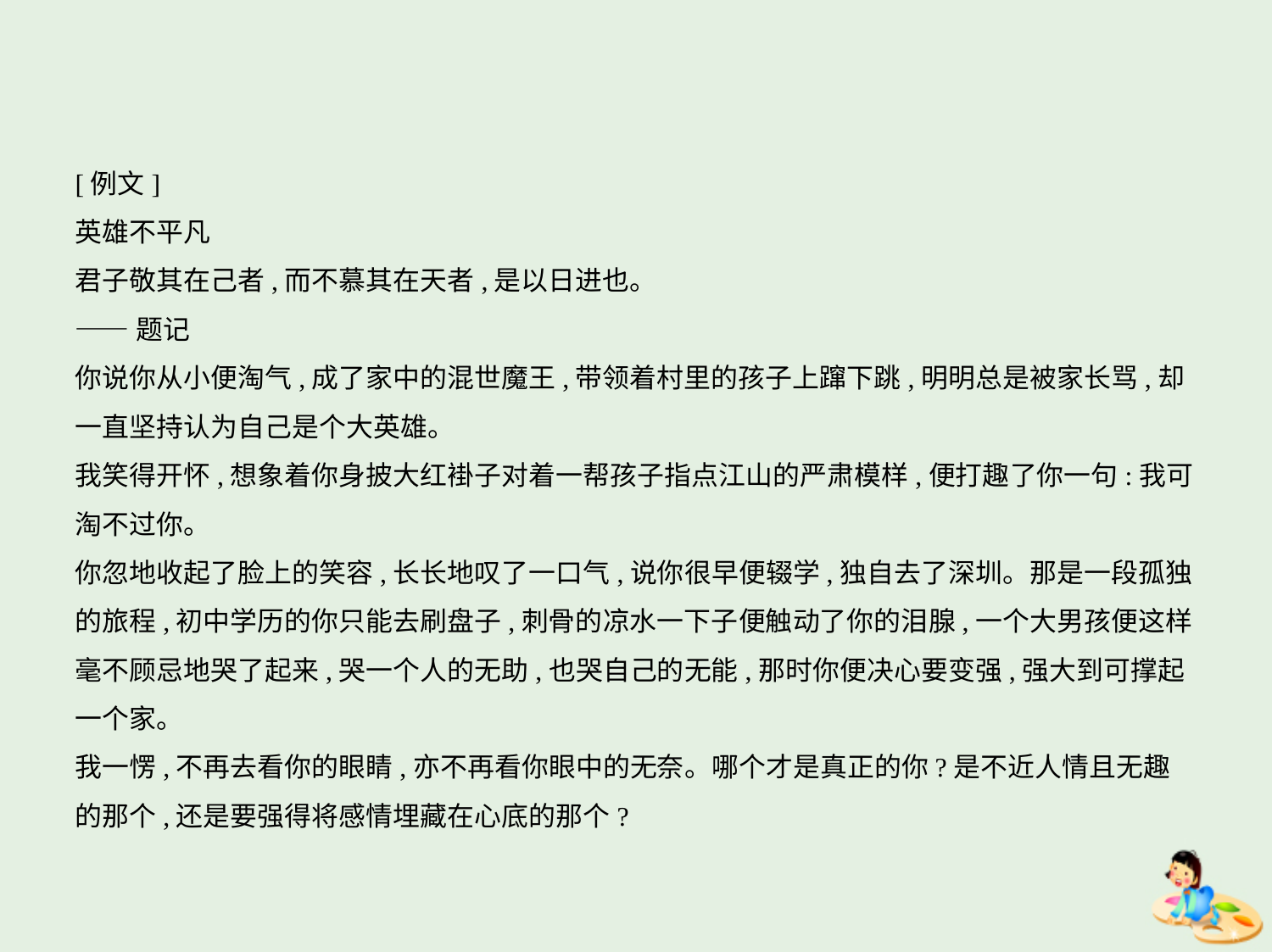

[例文]
英雄不平凡
君子敬其在己者,而不慕其在天者,是以日进也。
——题记
你说你从小便淘气,成了家中的混世魔王,带领着村里的孩子上蹿下跳,明明总是被家长骂,却
一直坚持认为自己是个大英雄。
我笑得开怀,想象着你身披大红褂子对着一帮孩子指点江山的严肃模样,便打趣了你一句:我可
淘不过你。
你忽地收起了脸上的笑容,长长地叹了一口气,说你很早便辍学,独自去了深圳。那是一段孤独
的旅程,初中学历的你只能去刷盘子,刺骨的凉水一下子便触动了你的泪腺,一个大男孩便这样
毫不顾忌地哭了起来,哭一个人的无助,也哭自己的无能,那时你便决心要变强,强大到可撑起
一个家。
我一愣,不再去看你的眼睛,亦不再看你眼中的无奈。哪个才是真正的你?是不近人情且无趣
的那个,还是要强得将感情埋藏在心底的那个?